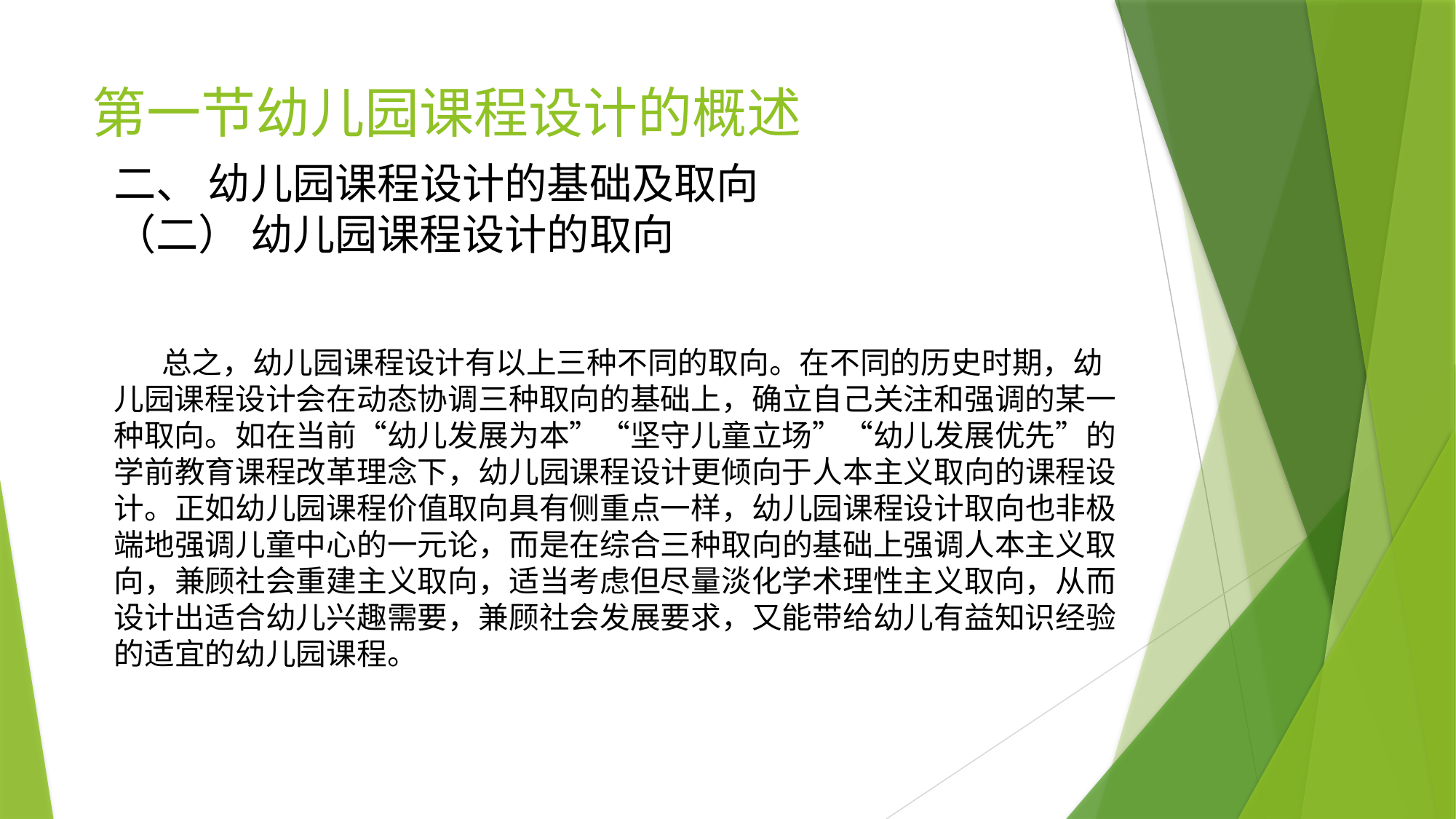

# 第一节幼儿园课程设计的概述
二、 幼儿园课程设计的基础及取向
（二） 幼儿园课程设计的取向
      总之，幼儿园课程设计有以上三种不同的取向。在不同的历史时期，幼儿园课程设计会在动态协调三种取向的基础上，确立自己关注和强调的某一种取向。如在当前“幼儿发展为本”“坚守儿童立场”“幼儿发展优先”的学前教育课程改革理念下，幼儿园课程设计更倾向于人本主义取向的课程设计。正如幼儿园课程价值取向具有侧重点一样，幼儿园课程设计取向也非极端地强调儿童中心的一元论，而是在综合三种取向的基础上强调人本主义取向，兼顾社会重建主义取向，适当考虑但尽量淡化学术理性主义取向，从而设计出适合幼儿兴趣需要，兼顾社会发展要求，又能带给幼儿有益知识经验的适宜的幼儿园课程。